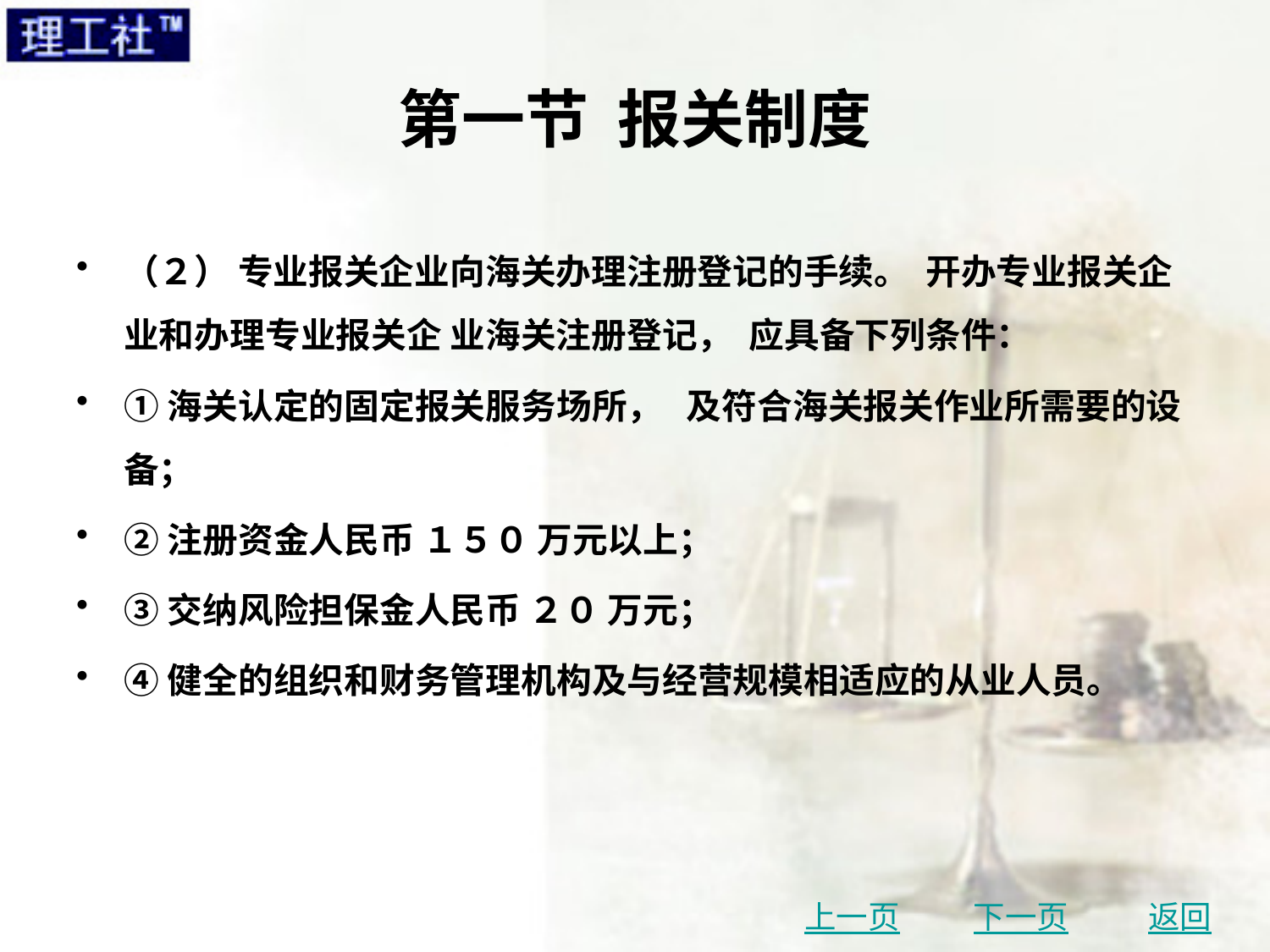

# 第一节  报关制度
（２） 专业报关企业向海关办理注册登记的手续。  开办专业报关企业和办理专业报关企 业海关注册登记，  应具备下列条件：
①海关认定的固定报关服务场所，   及符合海关报关作业所需要的设备；
②注册资金人民币 １５０ 万元以上；
③交纳风险担保金人民币 ２０ 万元；
④健全的组织和财务管理机构及与经营规模相适应的从业人员。

上一页
下一页
返回